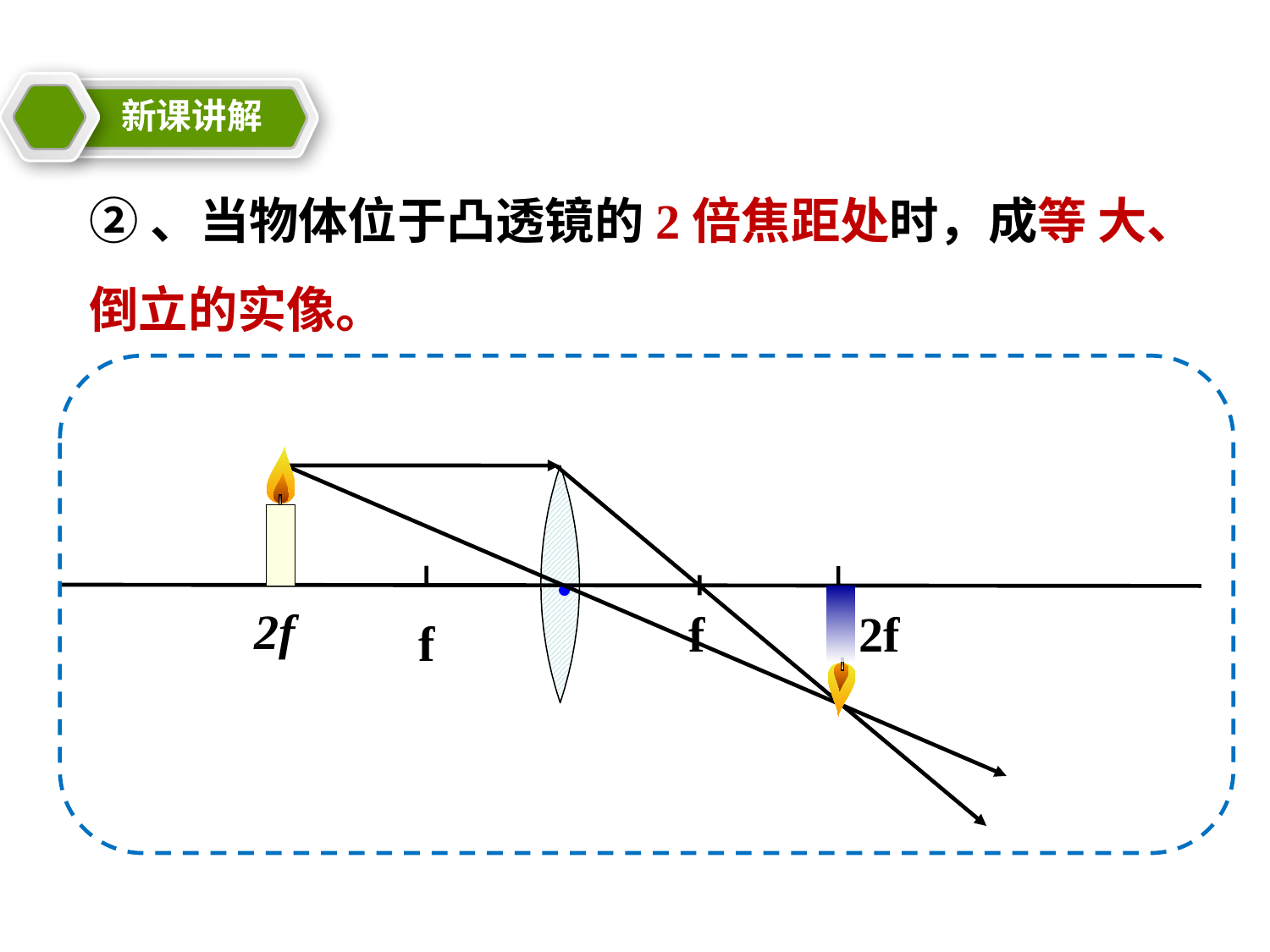

新课讲解
②、当物体位于凸透镜的2倍焦距处时，成等 大、倒立的实像。

2f
f
2f
f